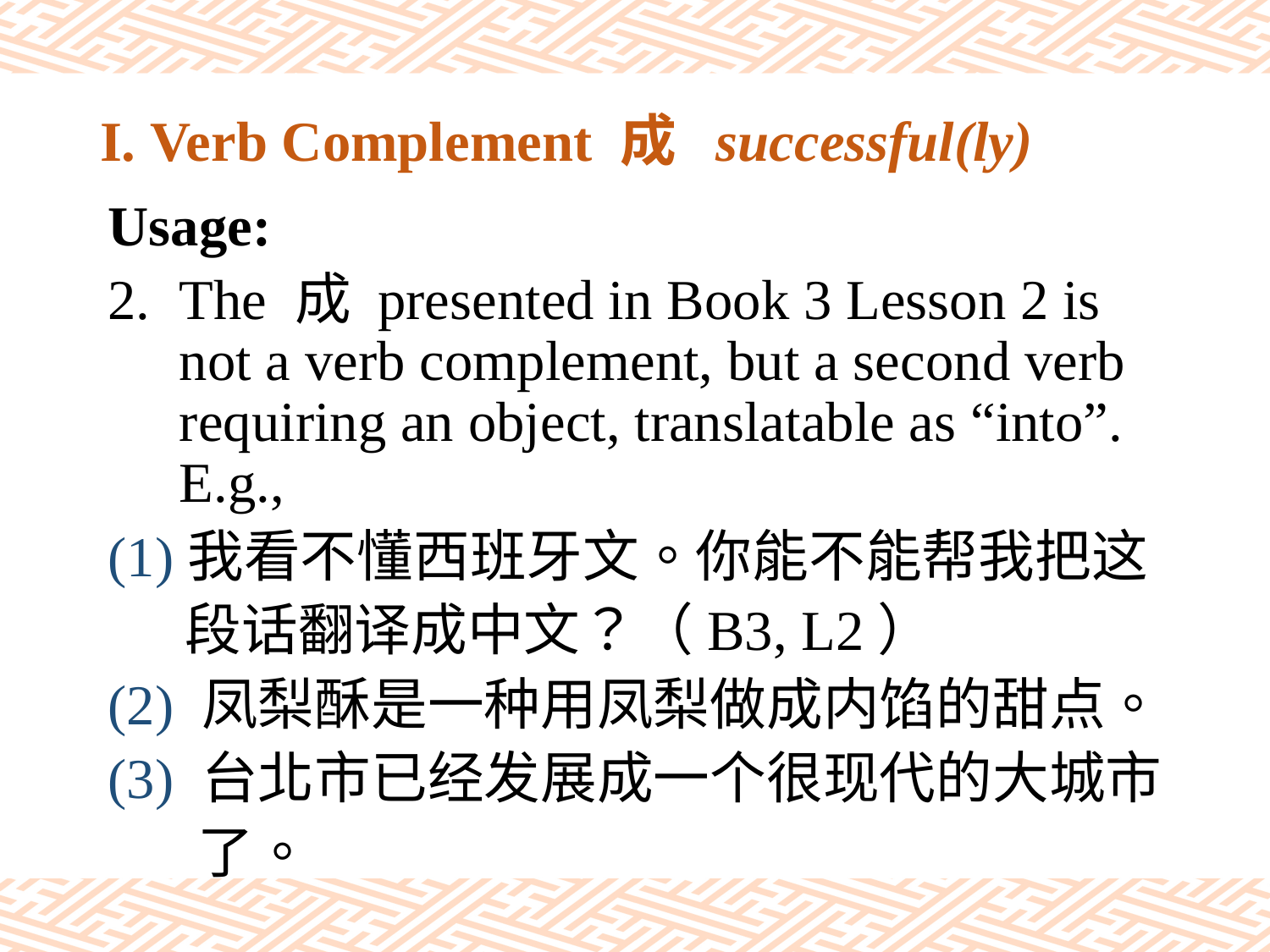

# I. Verb Complement 成  successful(ly)
Usage:
The 成 presented in Book 3 Lesson 2 is not a verb complement, but a second verb requiring an object, translatable as “into”. E.g.,
(1)我看不懂西班牙文。你能不能帮我把这
     段话翻译成中文？（B3, L2）
(2) 凤梨酥是一种用凤梨做成内馅的甜点。
(3) 台北市已经发展成一个很现代的大城市
      了。